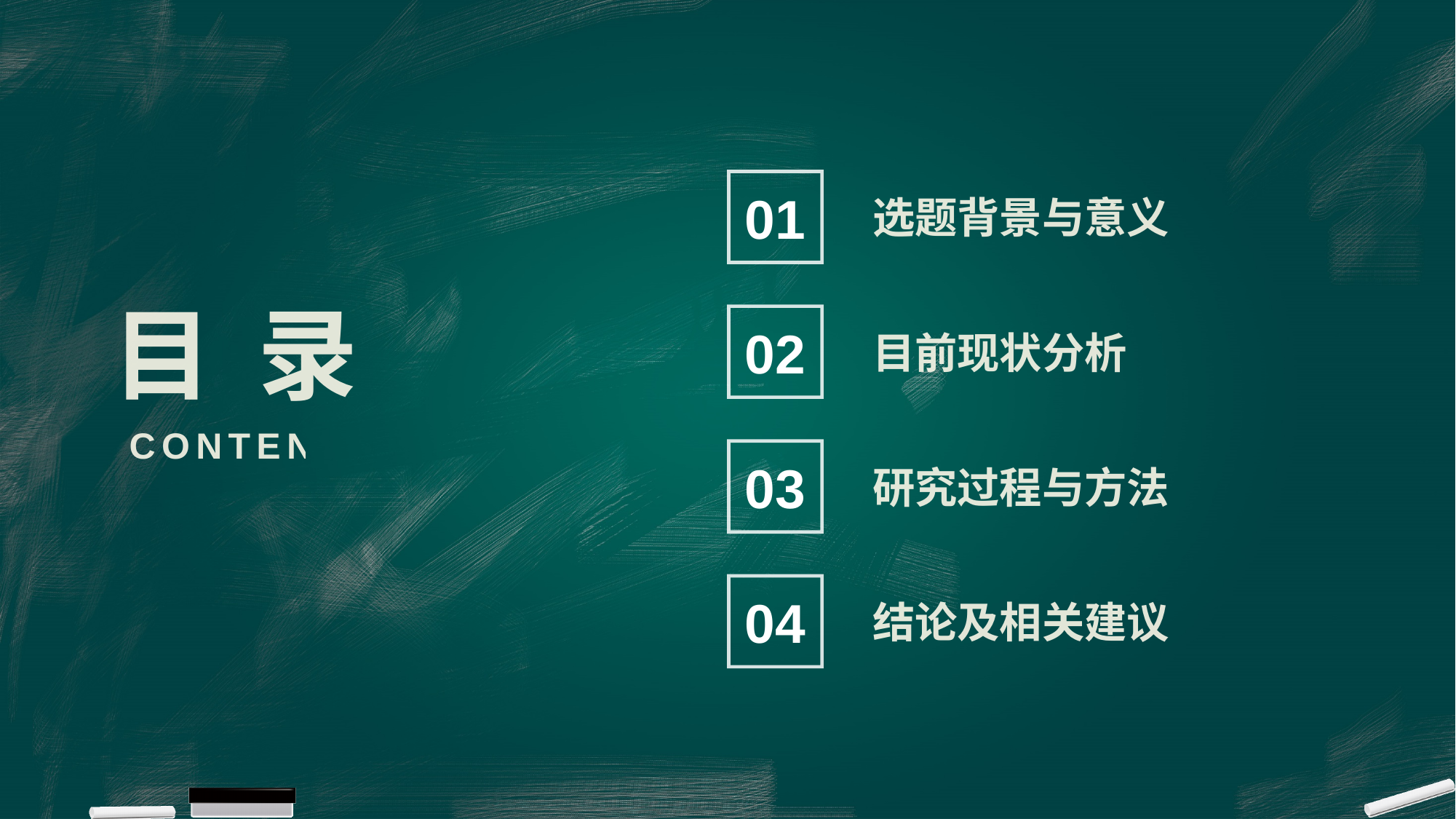

01
选题背景与意义
目  录
02
目前现状分析
CONTENT
03
研究过程与方法
04
结论及相关建议